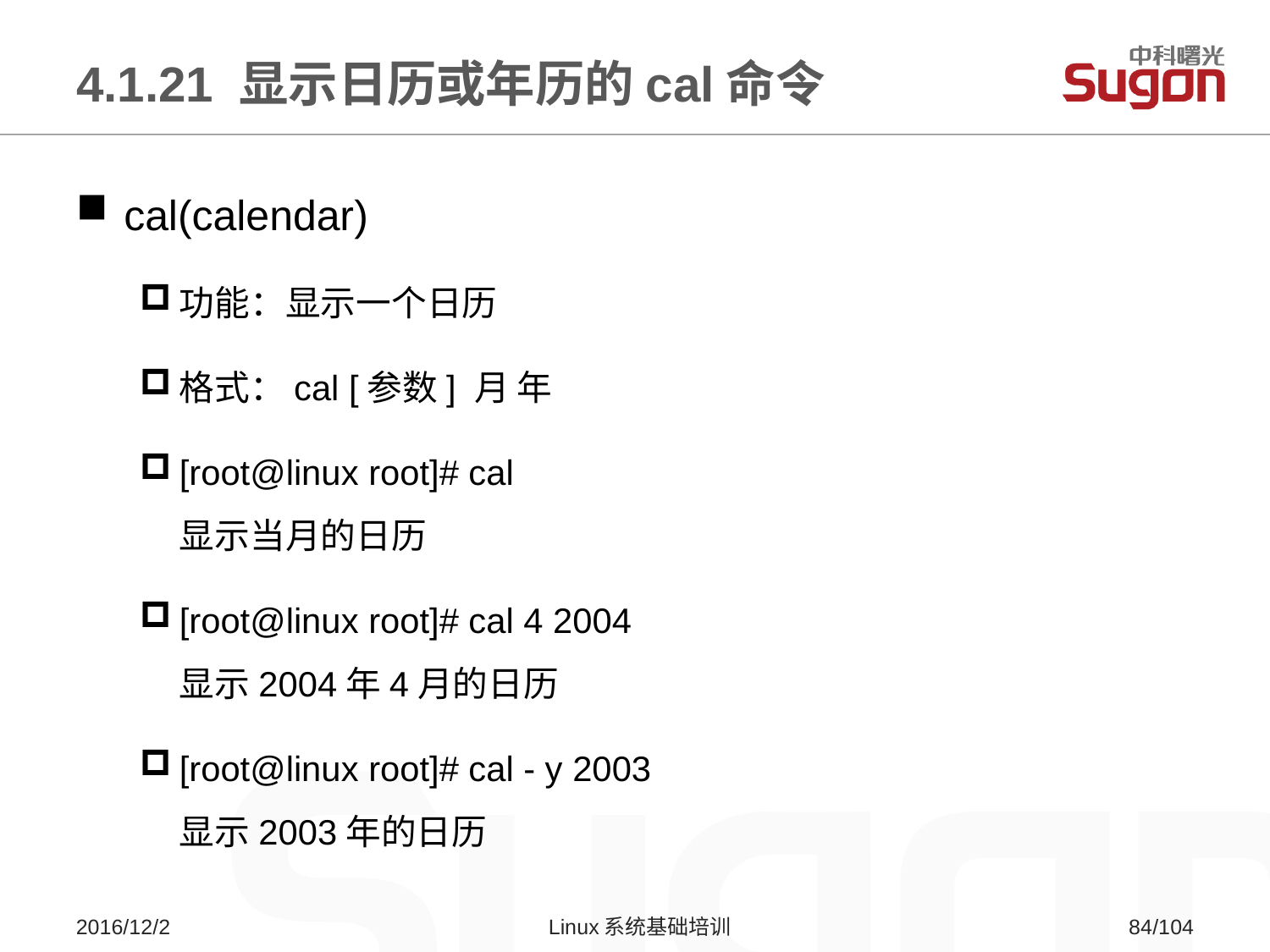

# 4.1.21 显示日历或年历的cal命令
cal(calendar)
功能：显示一个日历
格式：cal [参数] 月 年
[root@linux root]# cal
显示当月的日历
[root@linux root]# cal 4 2004
显示2004年4月的日历
[root@linux root]# cal - y 2003
显示2003年的日历